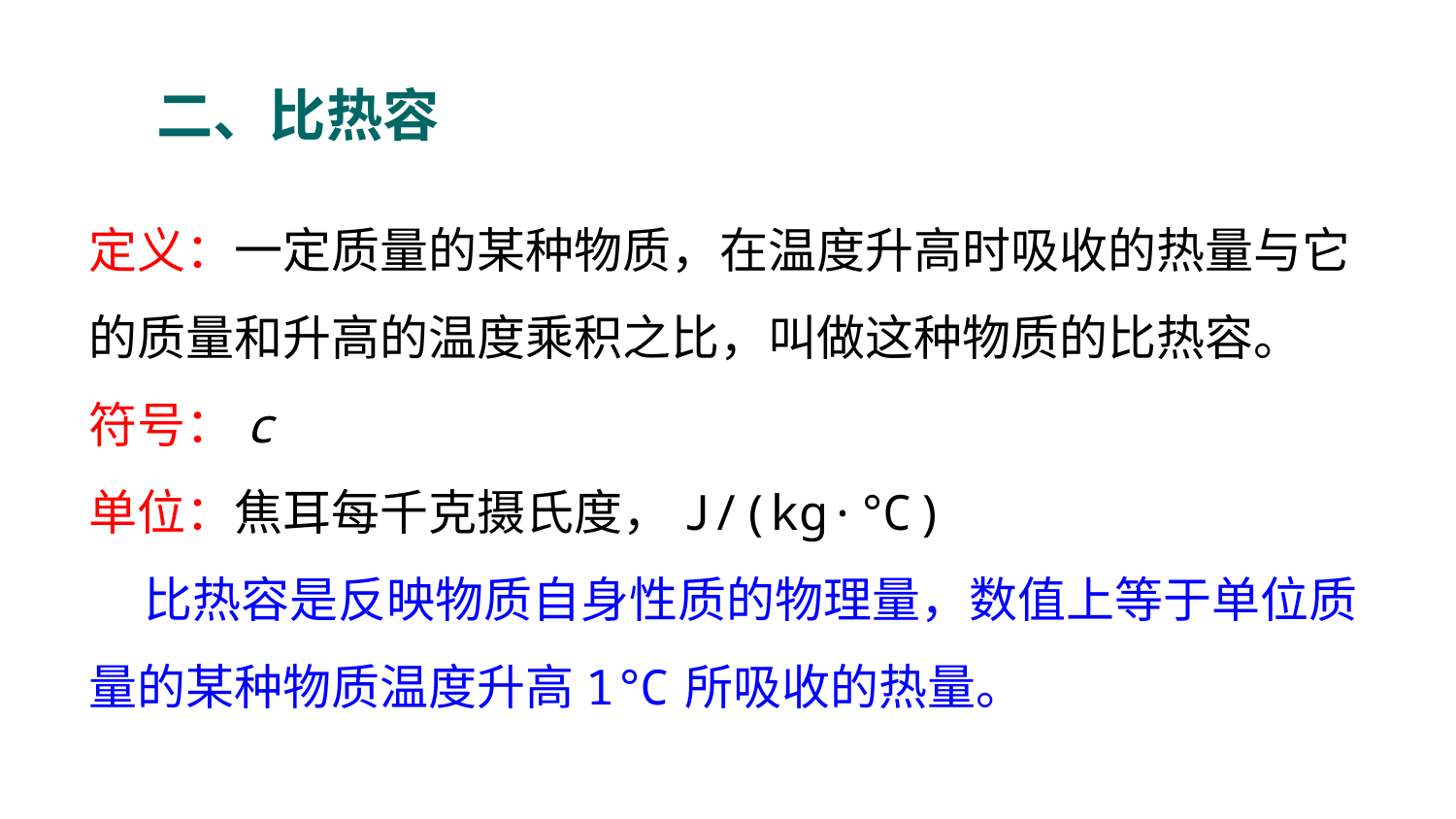

二、比热容
定义：一定质量的某种物质，在温度升高时吸收的热量与它的质量和升高的温度乘积之比，叫做这种物质的比热容。
符号：c
单位：焦耳每千克摄氏度，J/(kg·℃)
    比热容是反映物质自身性质的物理量，数值上等于单位质量的某种物质温度升高1℃所吸收的热量。